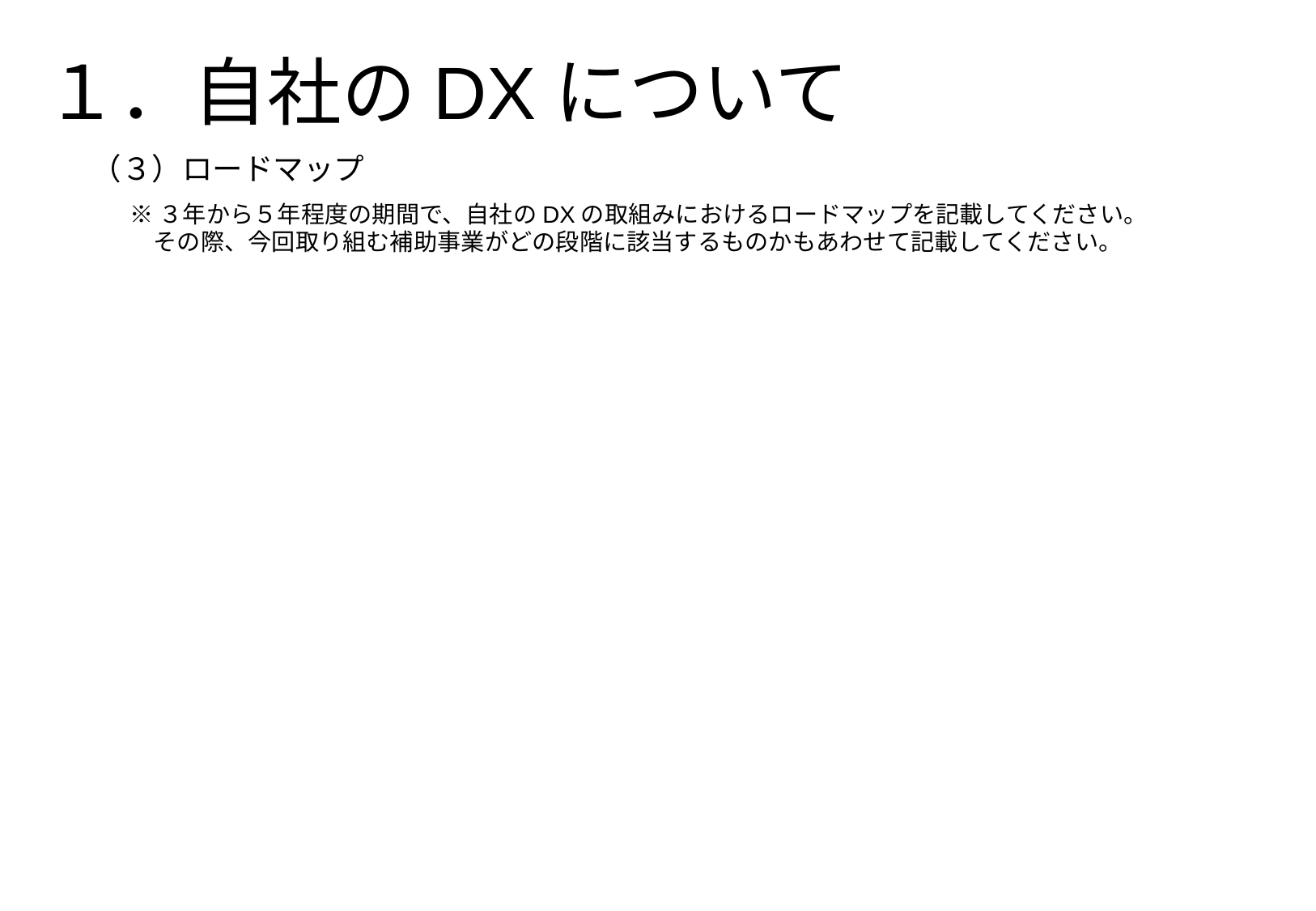

# １．自社のDXについて
（３）ロードマップ
※３年から５年程度の期間で、自社のDXの取組みにおけるロードマップを記載してください。
　その際、今回取り組む補助事業がどの段階に該当するものかもあわせて記載してください。